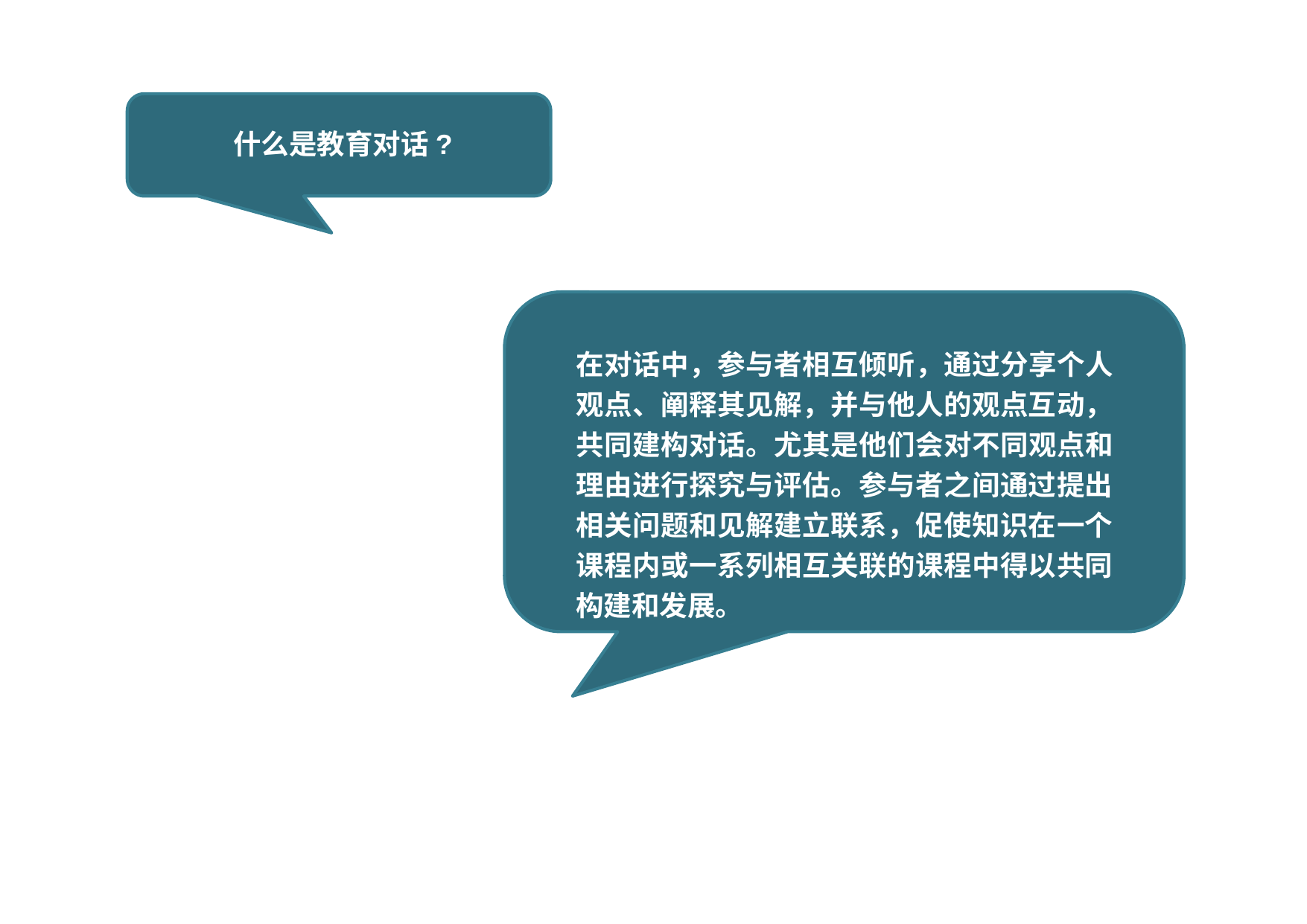

什么是教育对话?

在对话中，参与者相互倾听，通过分享个人观点、阐释其见解，并与他人的观点互动，共同建构对话。尤其是他们会对不同观点和理由进行探究与评估。参与者之间通过提出相关问题和见解建立联系，促使知识在一个课程内或一系列相互关联的课程中得以共同构建和发展。